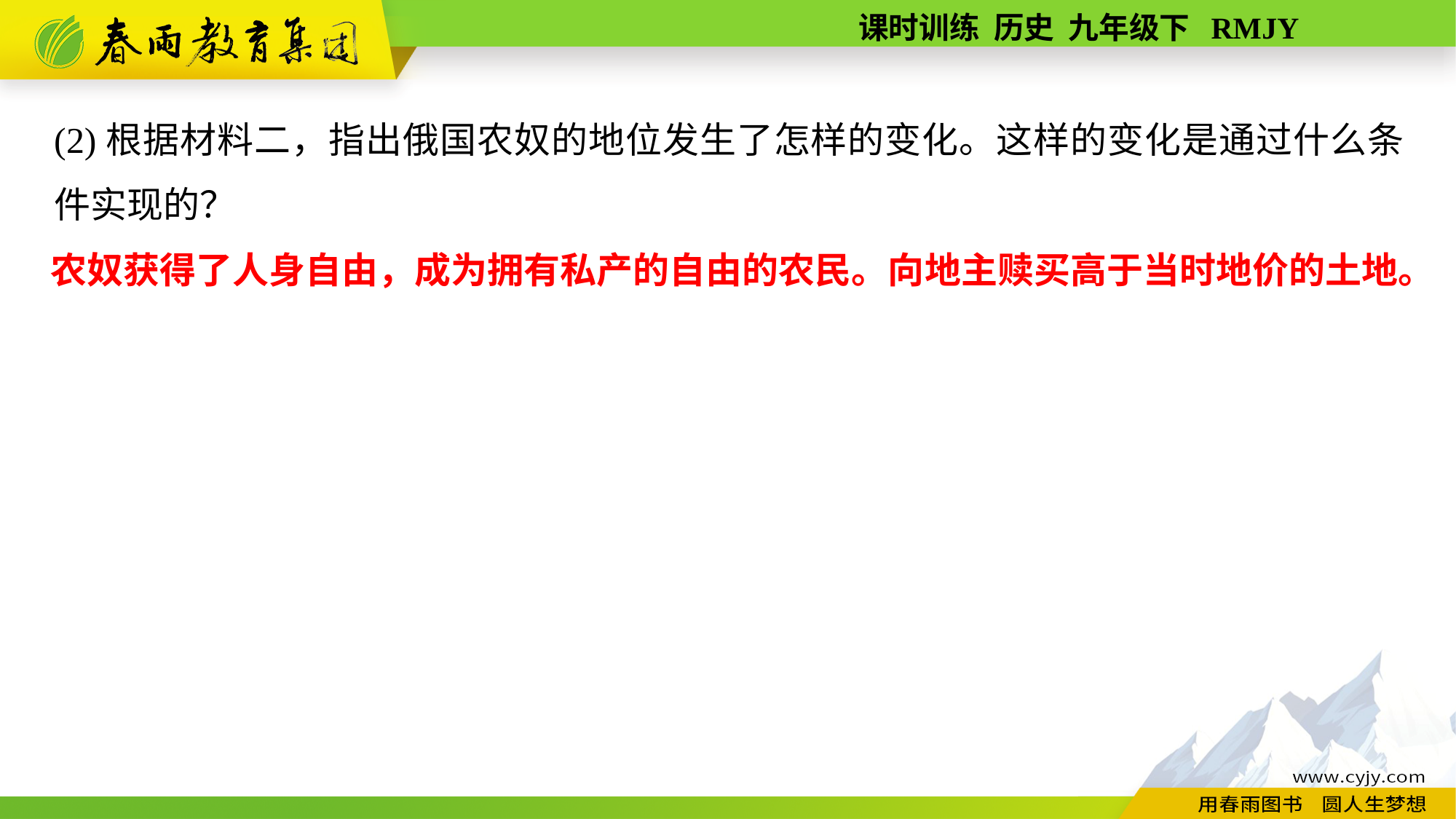

(2)根据材料二，指出俄国农奴的地位发生了怎样的变化。这样的变化是通过什么条件实现的？
农奴获得了人身自由，成为拥有私产的自由的农民。向地主赎买高于当时地价的土地。